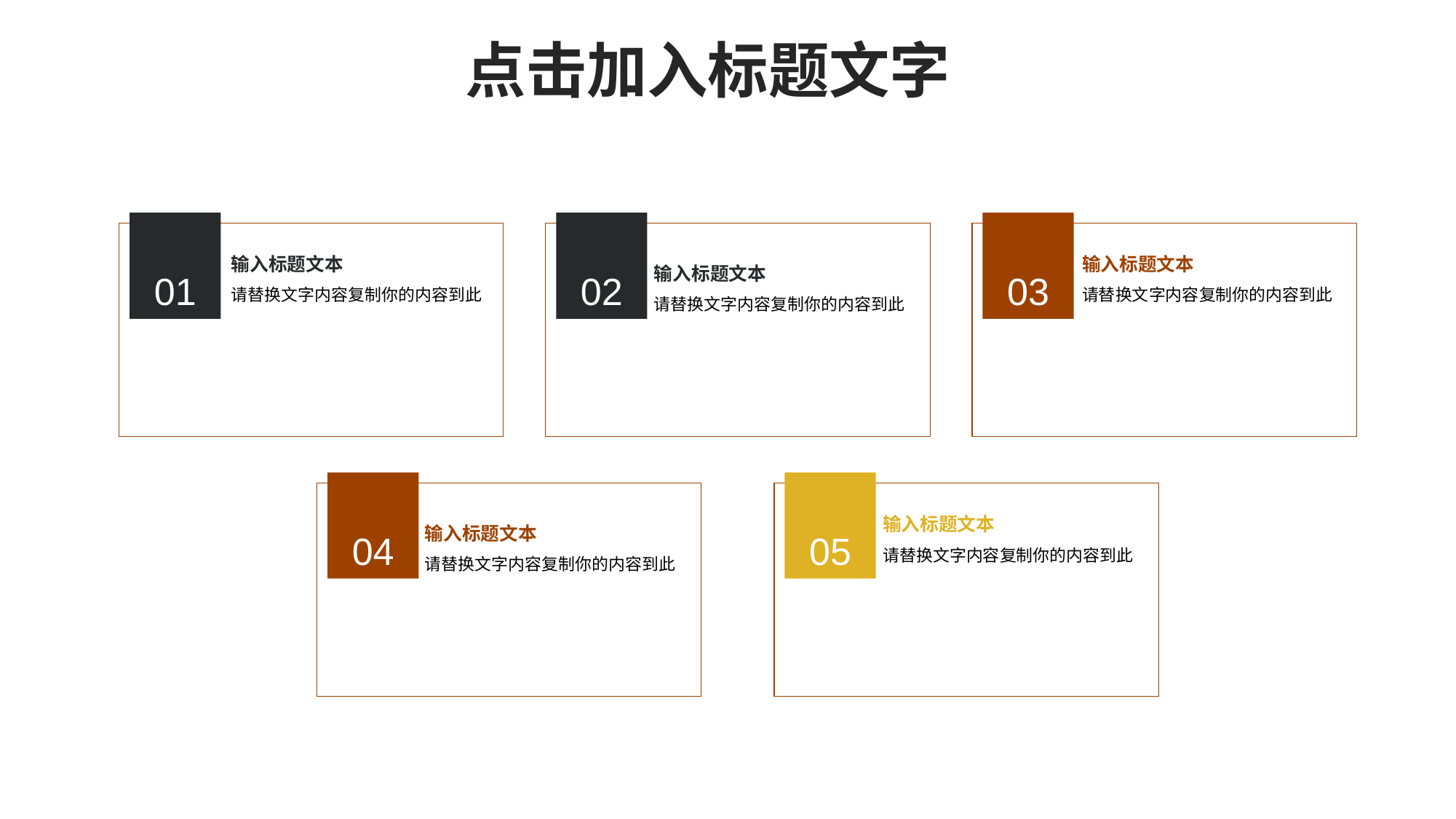

01

输入标题文本
请替换文字内容复制你的内容到此
02

输入标题文本
请替换文字内容复制你的内容到此
03

输入标题文本
请替换文字内容复制你的内容到此
04

输入标题文本
请替换文字内容复制你的内容到此
05

输入标题文本
请替换文字内容复制你的内容到此